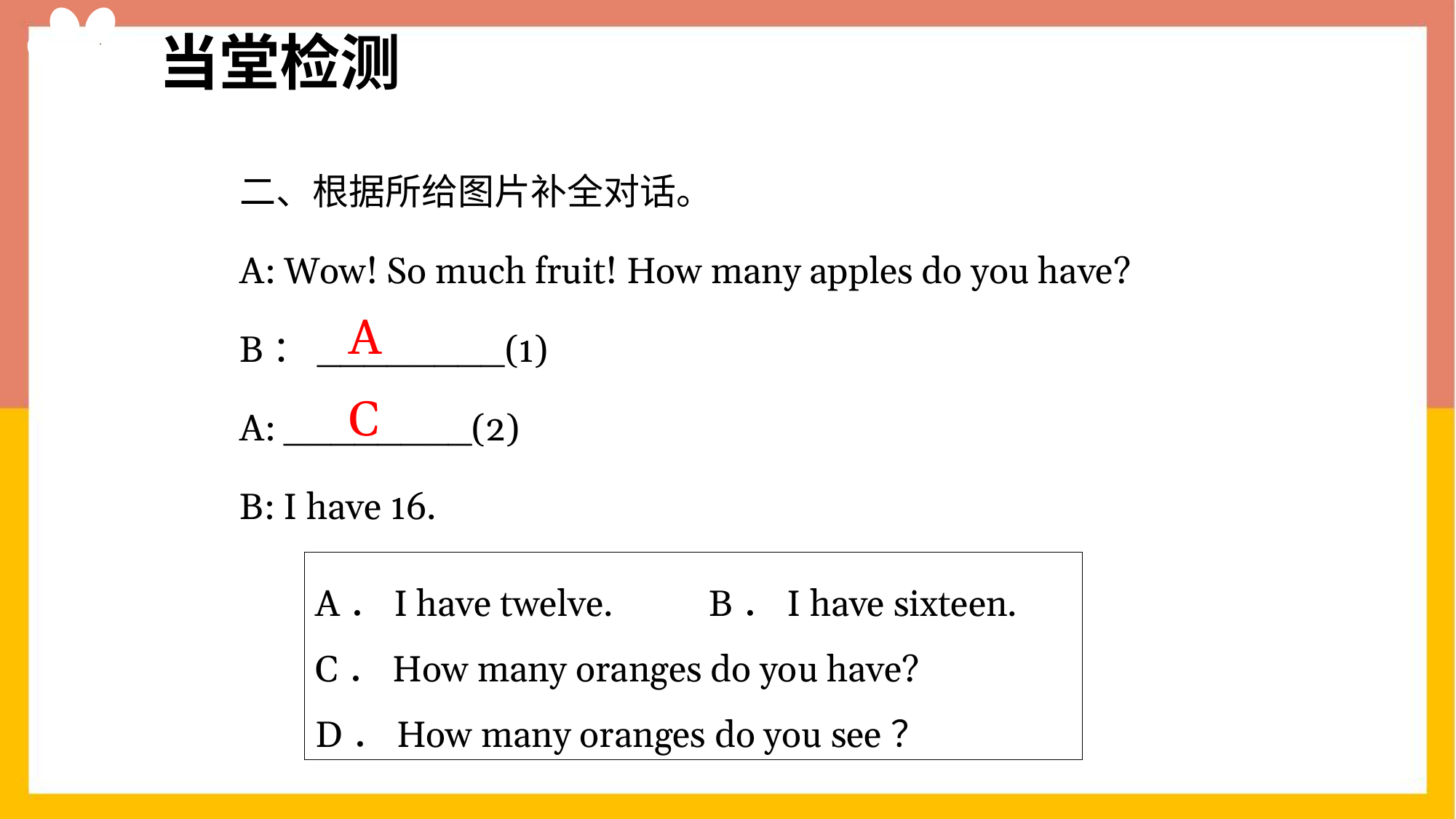

当堂检测
二、根据所给图片补全对话。
A: Wow! So much fruit! How many apples do you have?
B：________(1)
A: ________(2)
B: I have 16.
A
C
A．I have twelve.           B．I have sixteen.
C．How many oranges do you have?
D．How many oranges do you see？